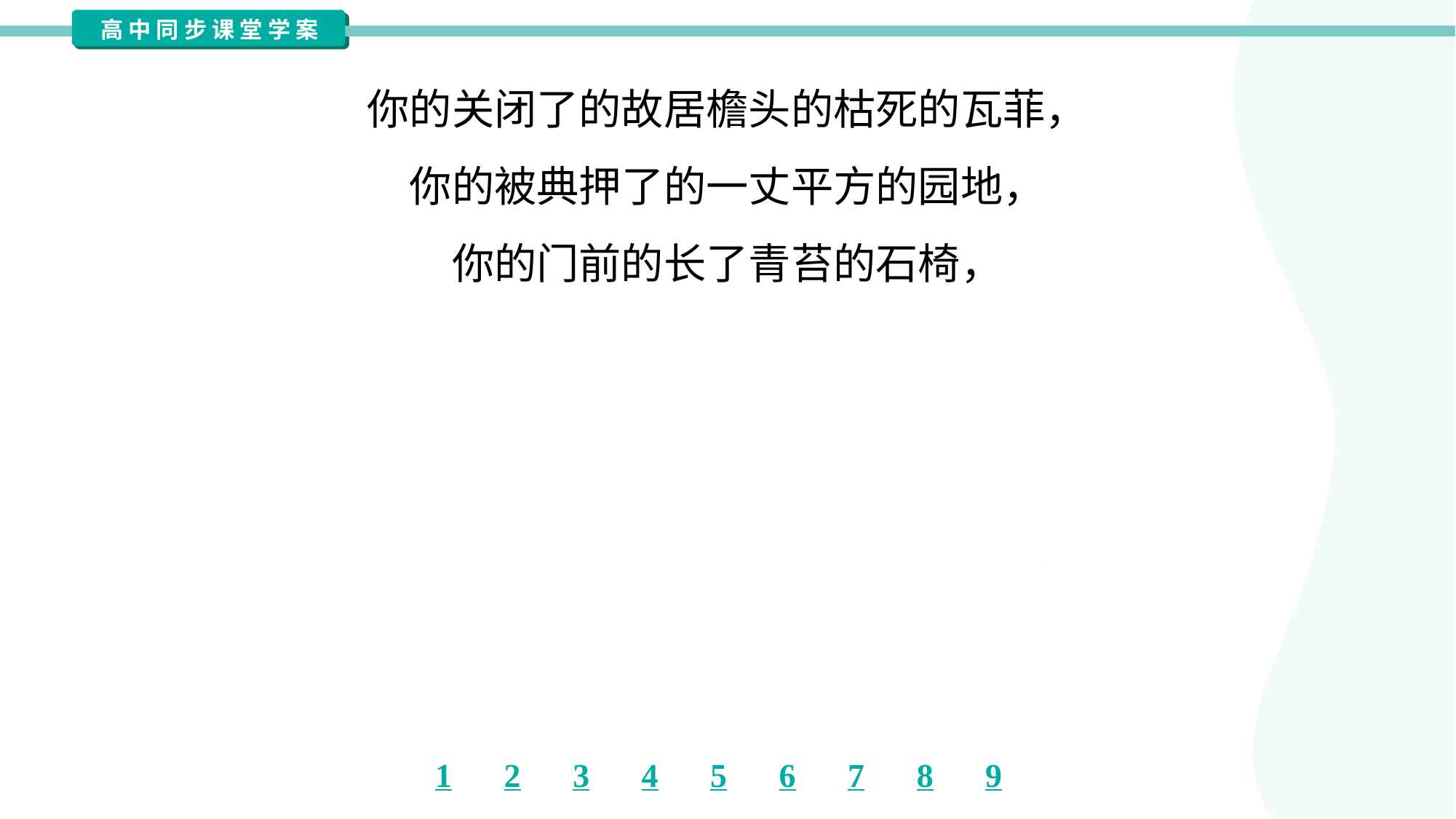

你的关闭了的故居檐头的枯死的瓦菲，
你的被典押了的一丈平方的园地，
你的门前的长了青苔的石椅，
大堰河，今天我看到雪使我想起了你。#1.2.11